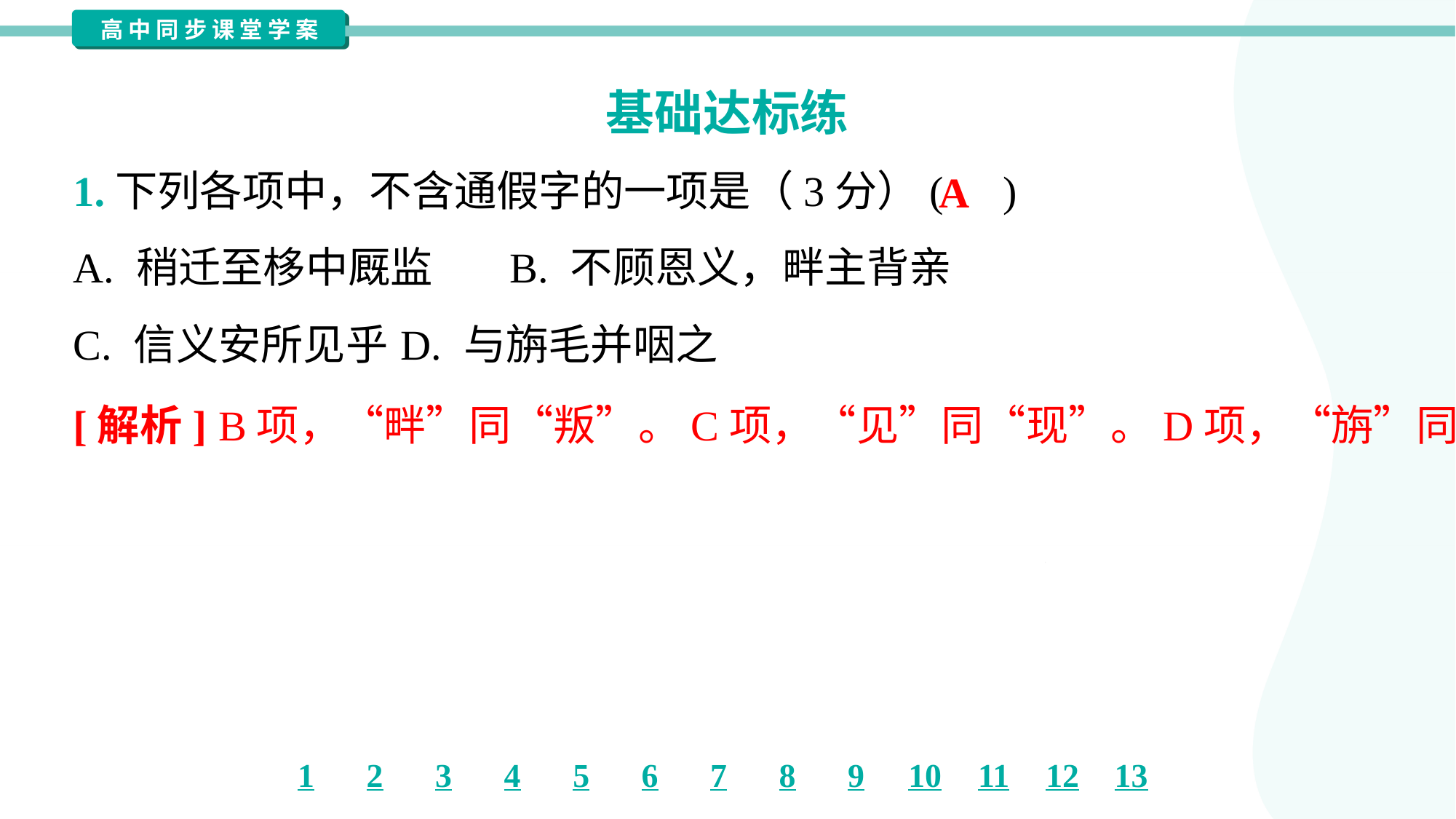

基础达标练
1.下列各项中，不含通假字的一项是（3分）(     )
A
A. 稍迁至栘中厩监	B. 不顾恩义，畔主背亲
C. 信义安所见乎	D. 与旃毛并咽之
[解析] B项，“畔”同“叛”。C项，“见”同“现”。D项，“旃”同“毡”。